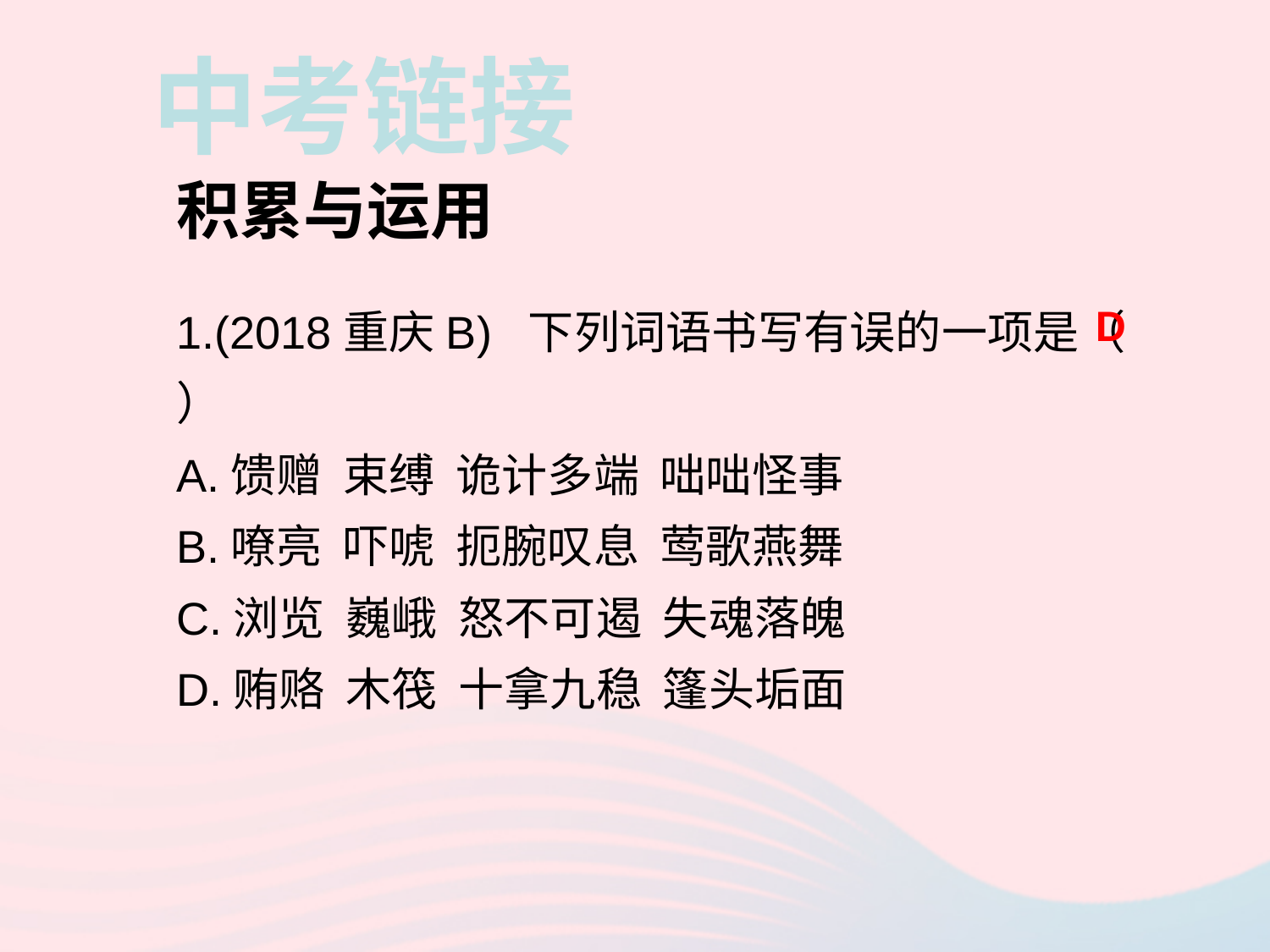

中考链接
积累与运用
1.(2018重庆B)  下列词语书写有误的一项是（        ）
A.馈赠  束缚  诡计多端  咄咄怪事
B.嘹亮  吓唬  扼腕叹息  莺歌燕舞
C.浏览  巍峨  怒不可遏  失魂落魄
D.贿赂  木筏  十拿九稳  篷头垢面
D